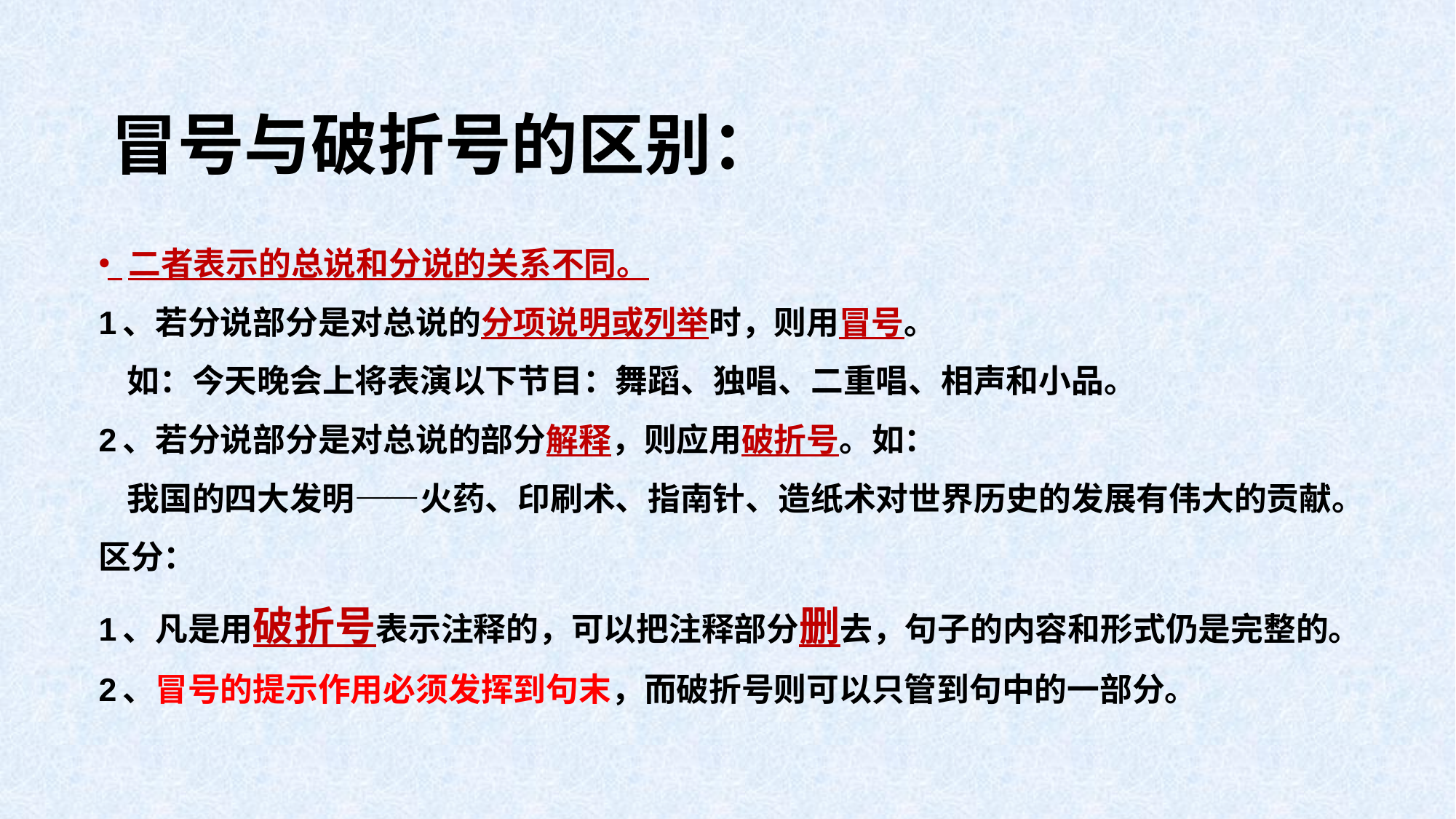

# 冒号与破折号的区别：
  二者表示的总说和分说的关系不同。
1、若分说部分是对总说的分项说明或列举时，则用冒号。
   如：今天晚会上将表演以下节目：舞蹈、独唱、二重唱、相声和小品。
2、若分说部分是对总说的部分解释，则应用破折号。如：
   我国的四大发明——火药、印刷术、指南针、造纸术对世界历史的发展有伟大的贡献。
区分：
1、凡是用破折号表示注释的，可以把注释部分删去，句子的内容和形式仍是完整的。
2、冒号的提示作用必须发挥到句末，而破折号则可以只管到句中的一部分。